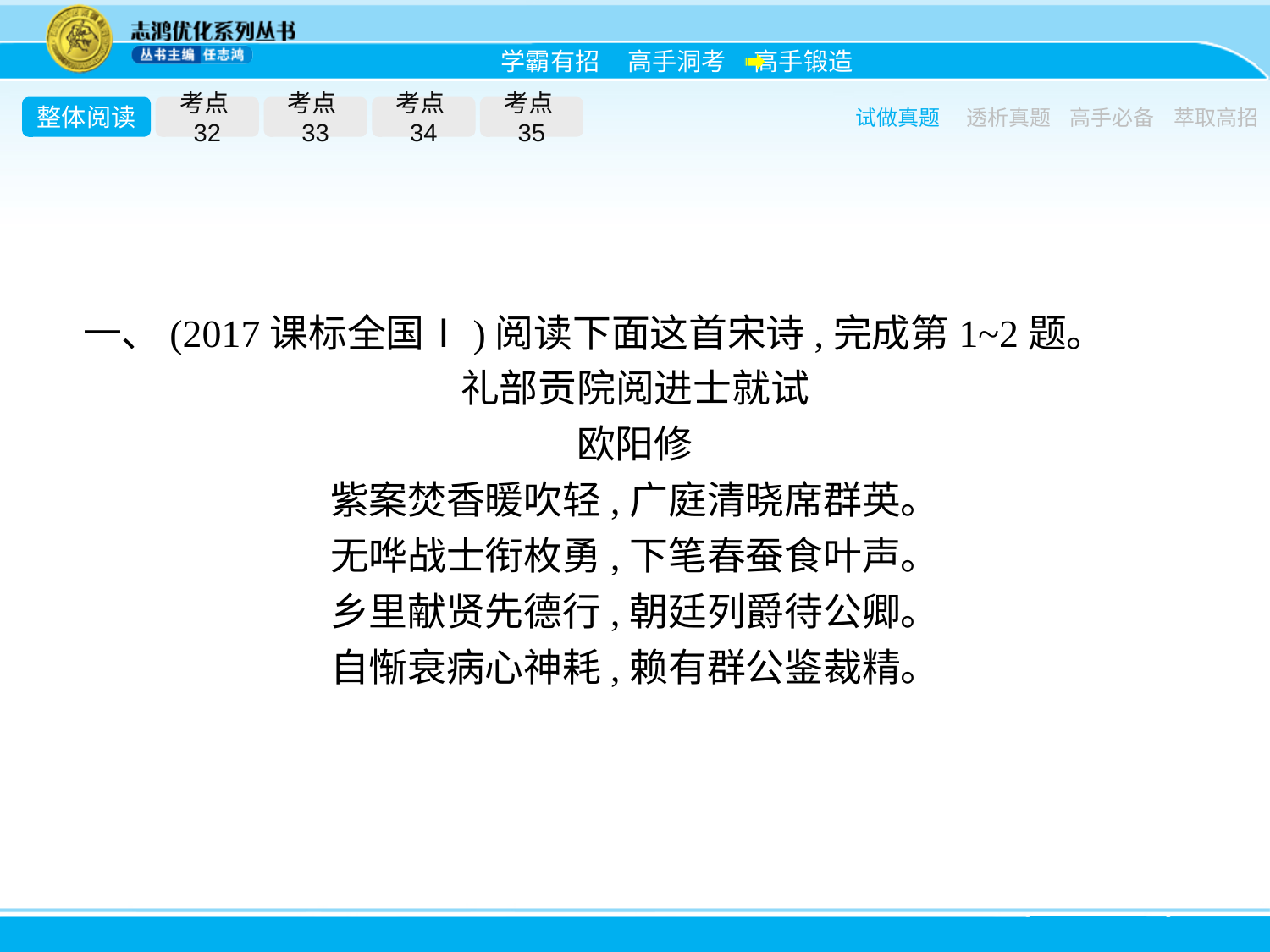

整体阅读
考点32
考点33
考点34
考点35
试做真题
透析真题
高手必备
萃取高招
一、(2017课标全国Ⅰ)阅读下面这首宋诗,完成第1~2题。
礼部贡院阅进士就试
欧阳修
紫案焚香暖吹轻,广庭清晓席群英。
无哗战士衔枚勇,下笔春蚕食叶声。
乡里献贤先德行,朝廷列爵待公卿。
自惭衰病心神耗,赖有群公鉴裁精。